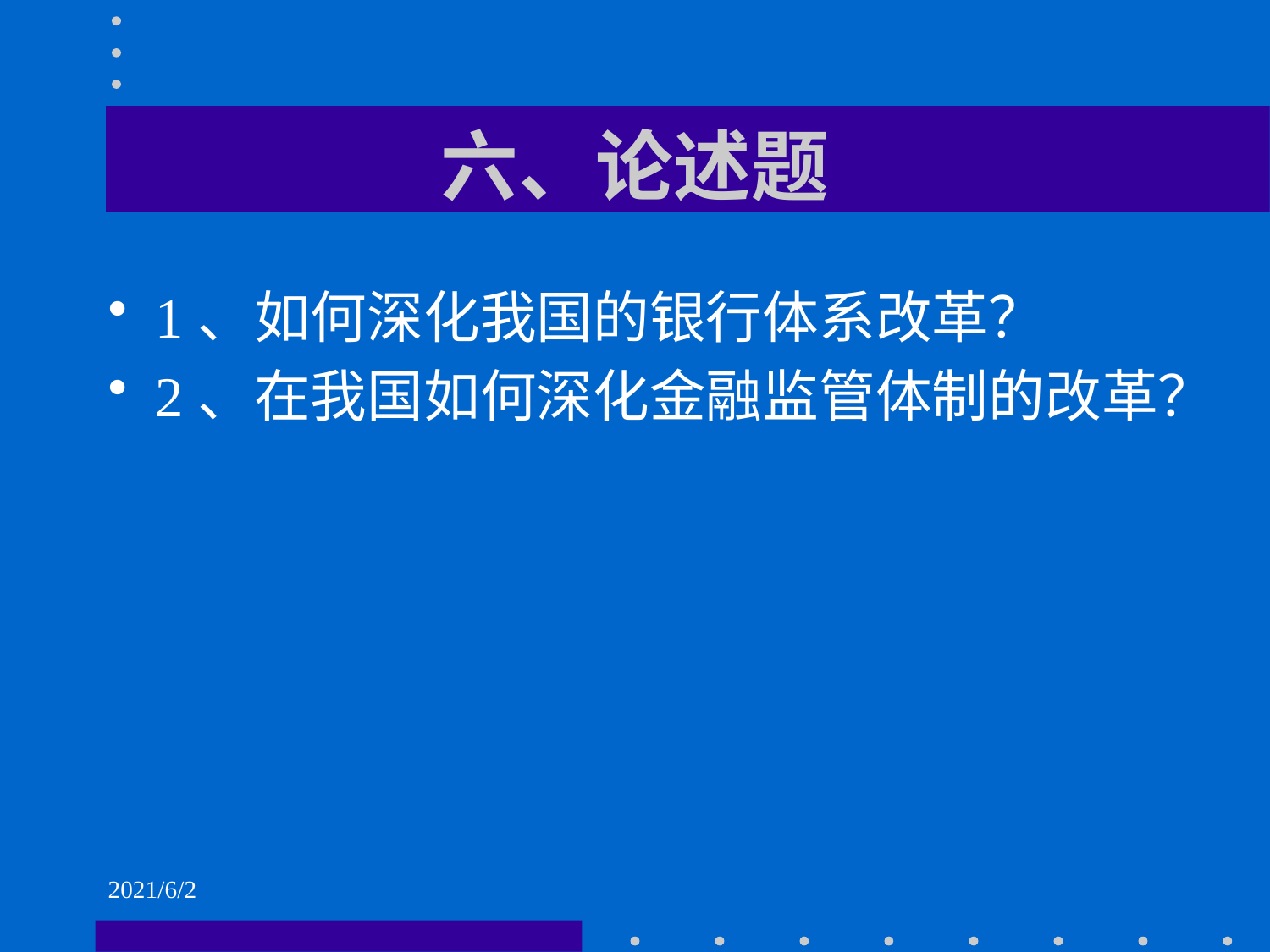

# 六、论述题
1、如何深化我国的银行体系改革？
2、在我国如何深化金融监管体制的改革？
2021/6/2